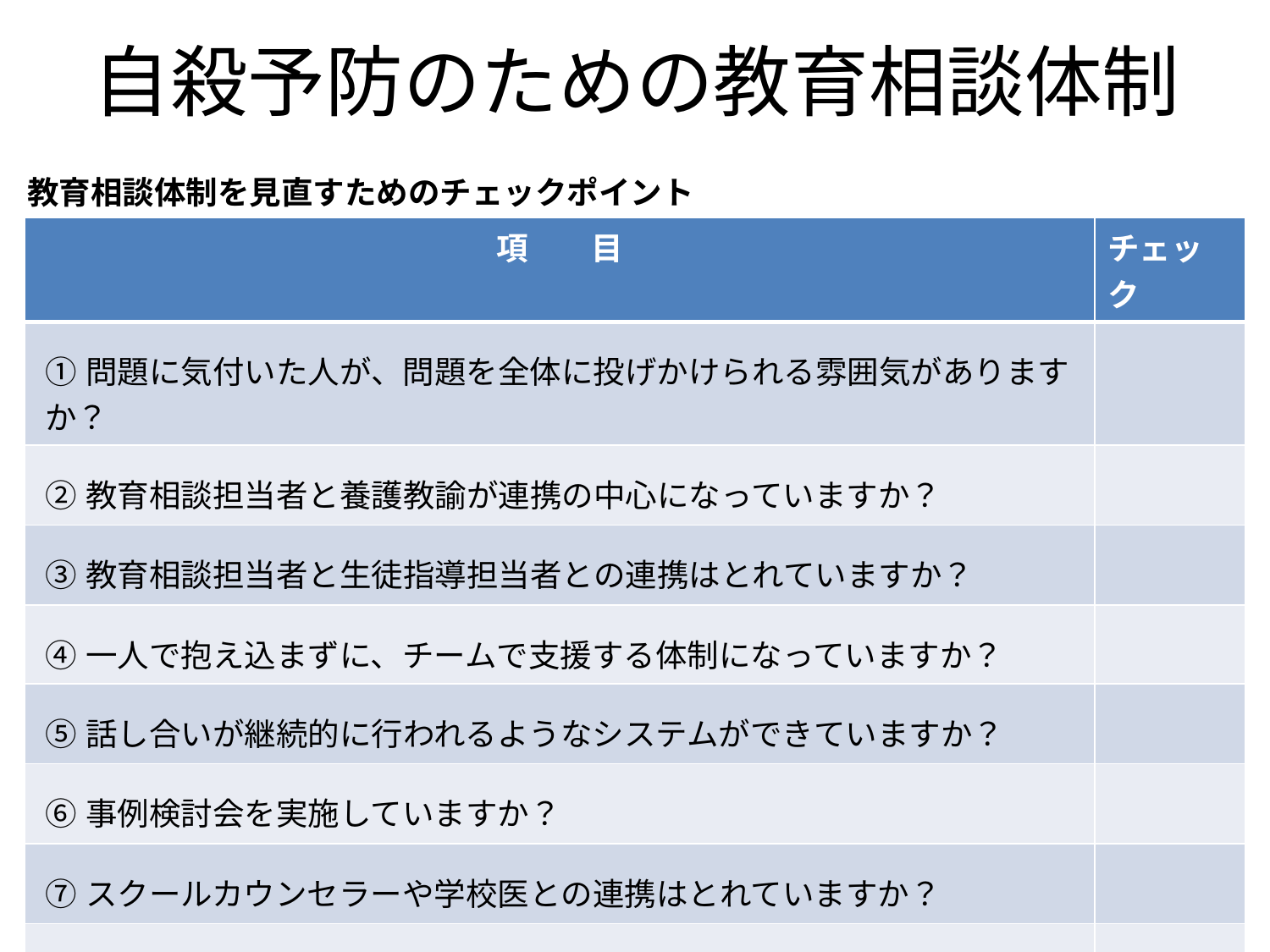

# 自殺予防のための教育相談体制
教育相談体制を見直すためのチェックポイント
| 項　　目 | チェック |
| --- | --- |
| ①問題に気付いた人が、問題を全体に投げかけられる雰囲気がありますか？ |  |
| ②教育相談担当者と養護教諭が連携の中心になっていますか？ |  |
| ③教育相談担当者と生徒指導担当者との連携はとれていますか？ |  |
| ④一人で抱え込まずに、チームで支援する体制になっていますか？ |  |
| ⑤話し合いが継続的に行われるようなシステムができていますか？ |  |
| ⑥事例検討会を実施していますか？ |  |
| ⑦スクールカウンセラーや学校医との連携はとれていますか？ |  |
| ⑧学校内だけで対応するのでなく、専門機関を積極的に活用していますか？ |  |